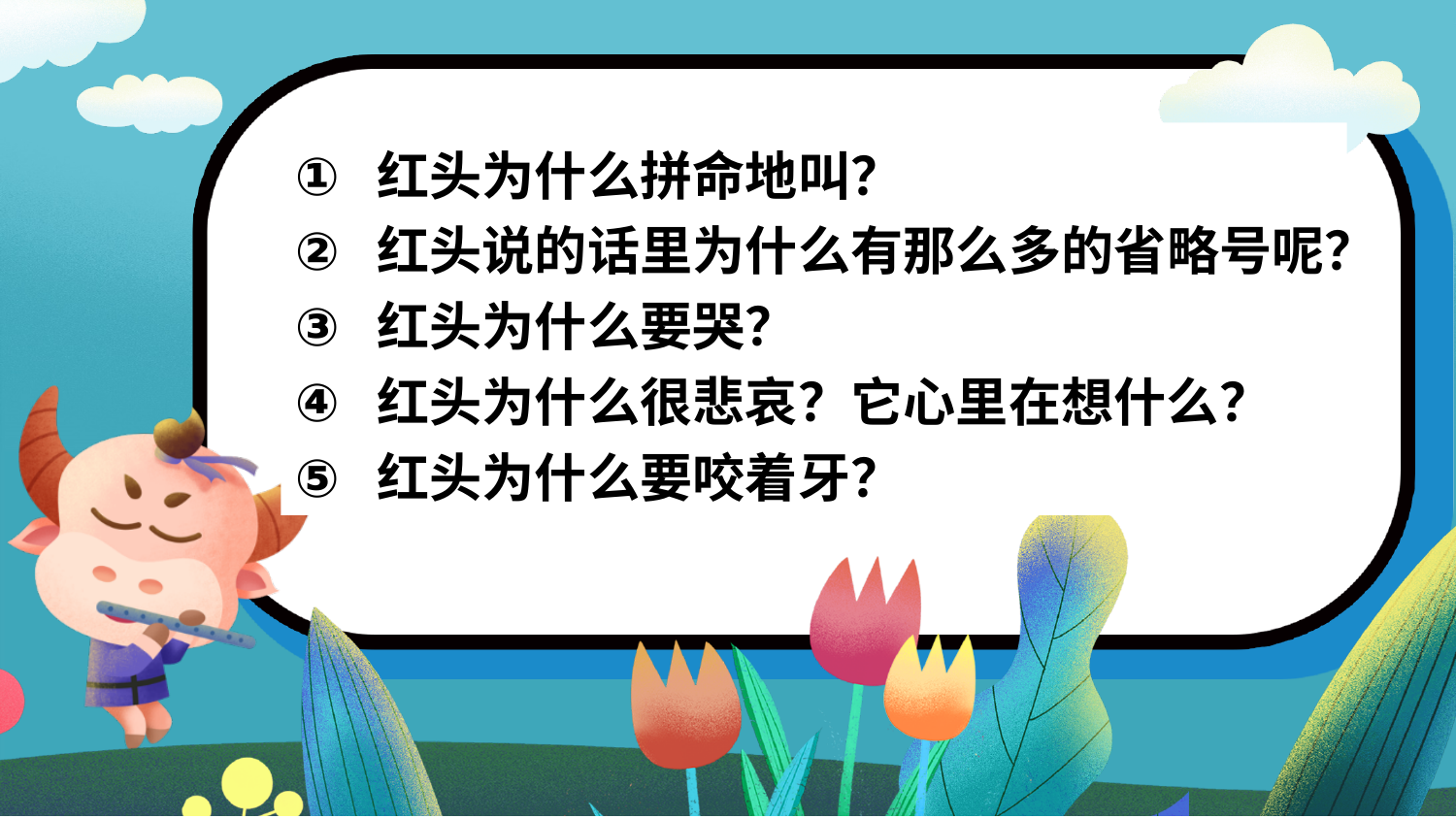

红头为什么拼命地叫？
红头说的话里为什么有那么多的省略号呢？
红头为什么要哭？
红头为什么很悲哀？它心里在想什么？
红头为什么要咬着牙？